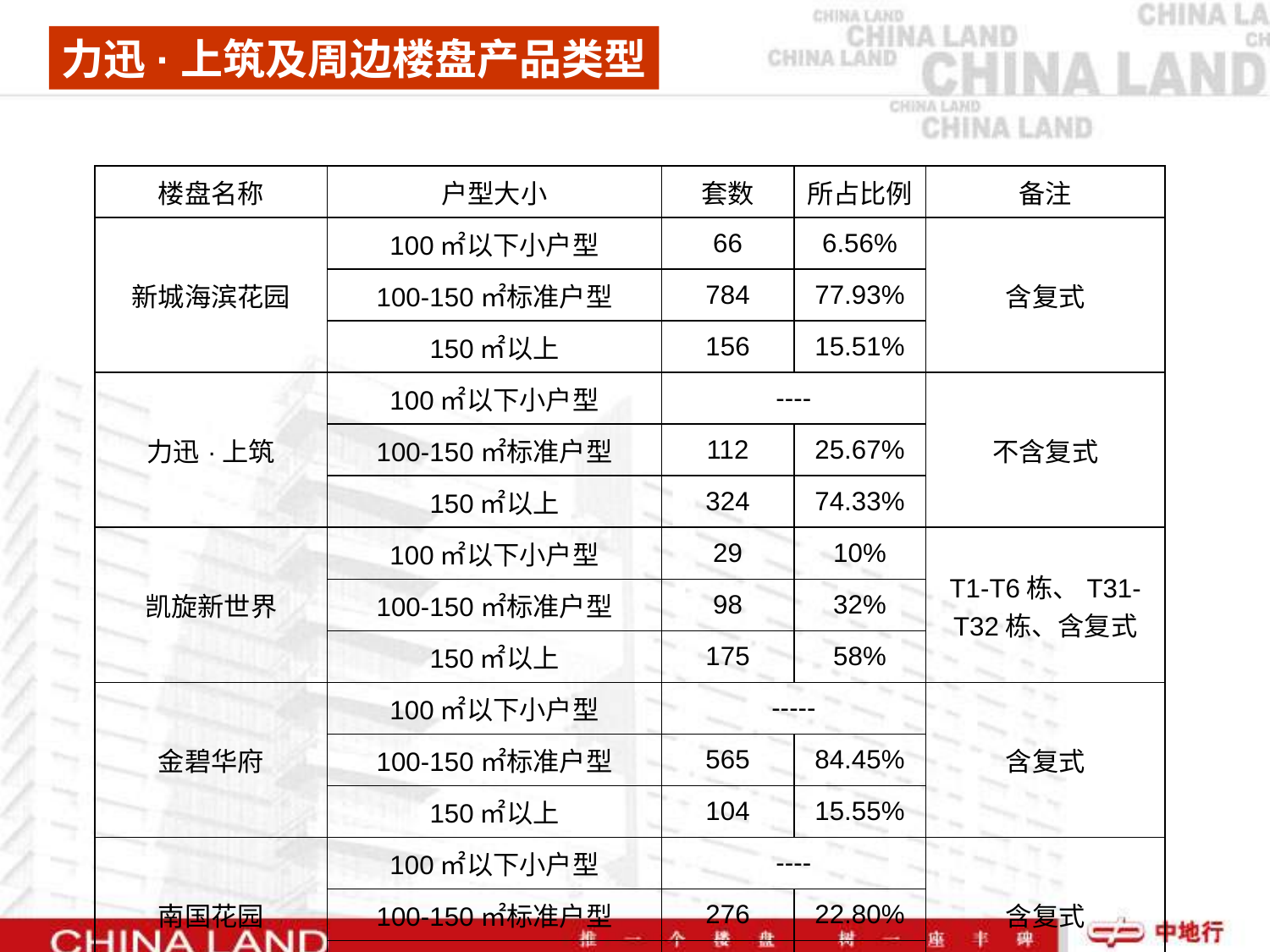

力迅·上筑及周边楼盘产品类型
| 楼盘名称 | 户型大小 | 套数 | 所占比例 | 备注 |
| --- | --- | --- | --- | --- |
| 新城海滨花园 | 100㎡以下小户型 | 66 | 6.56% | 含复式 |
|  | 100-150㎡标准户型 | 784 | 77.93% |  |
|  | 150㎡以上 | 156 | 15.51% |  |
| 力迅·上筑 | 100㎡以下小户型 | ---- |  | 不含复式 |
|  | 100-150㎡标准户型 | 112 | 25.67% |  |
|  | 150㎡以上 | 324 | 74.33% |  |
| 凯旋新世界 | 100㎡以下小户型 | 29 | 10% | T1-T6栋、T31-T32栋、含复式 |
|  | 100-150㎡标准户型 | 98 | 32% |  |
|  | 150㎡以上 | 175 | 58% |  |
| 金碧华府 | 100㎡以下小户型 | ----- |  | 含复式 |
|  | 100-150㎡标准户型 | 565 | 84.45% |  |
|  | 150㎡以上 | 104 | 15.55% |  |
| 南国花园 | 100㎡以下小户型 | ---- |  | 含复式 |
|  | 100-150㎡标准户型 | 276 | 22.80% |  |
|  | 150㎡以上 | 936 | 77.20% |  |